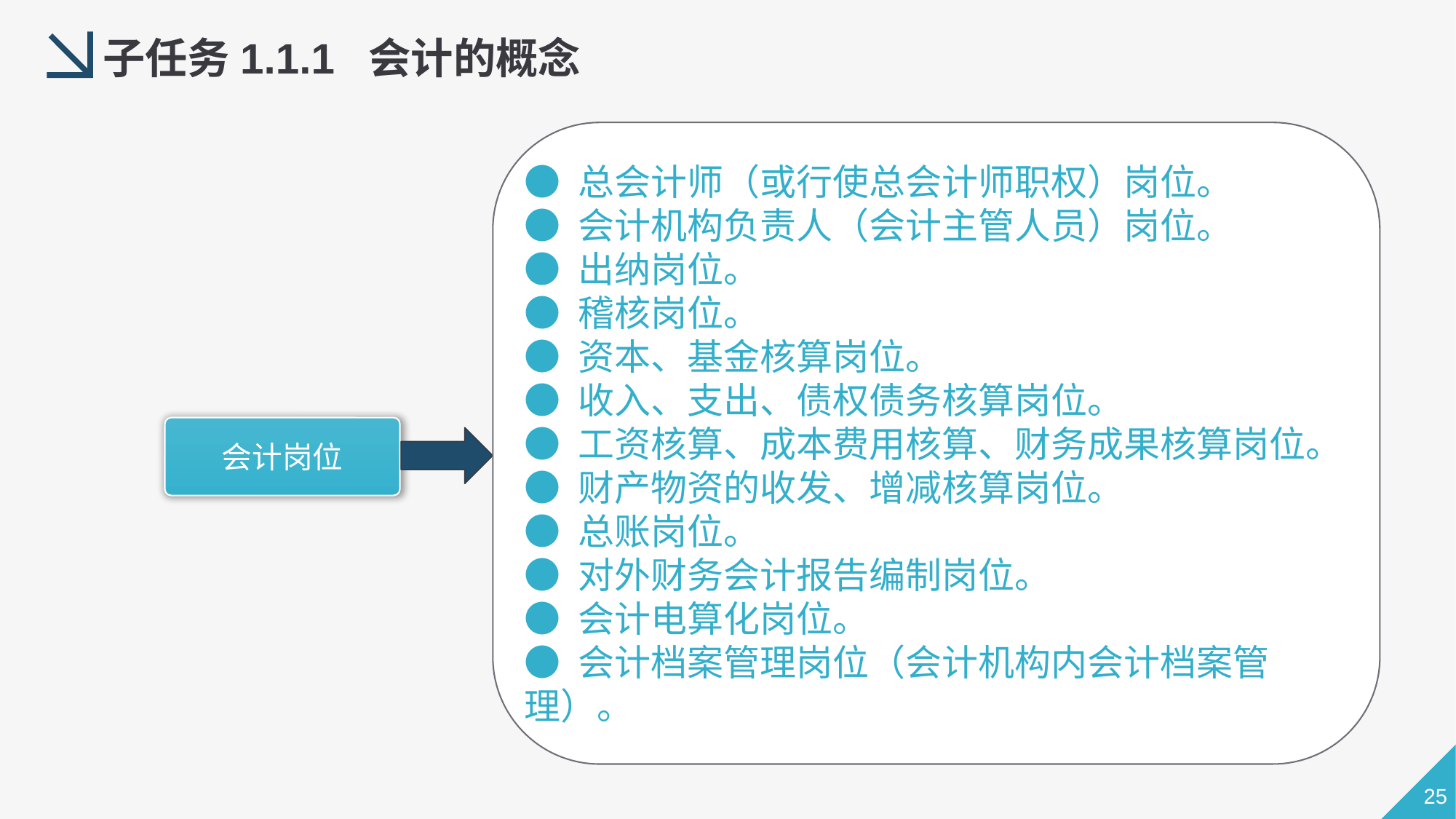

子任务1.1.1  会计的概念

● 总会计师（或行使总会计师职权）岗位。
● 会计机构负责人（会计主管人员）岗位。
● 出纳岗位。
● 稽核岗位。
● 资本、基金核算岗位。
● 收入、支出、债权债务核算岗位。
● 工资核算、成本费用核算、财务成果核算岗位。
● 财产物资的收发、增减核算岗位。
● 总账岗位。
● 对外财务会计报告编制岗位。
● 会计电算化岗位。
● 会计档案管理岗位（会计机构内会计档案管理）。

会计岗位